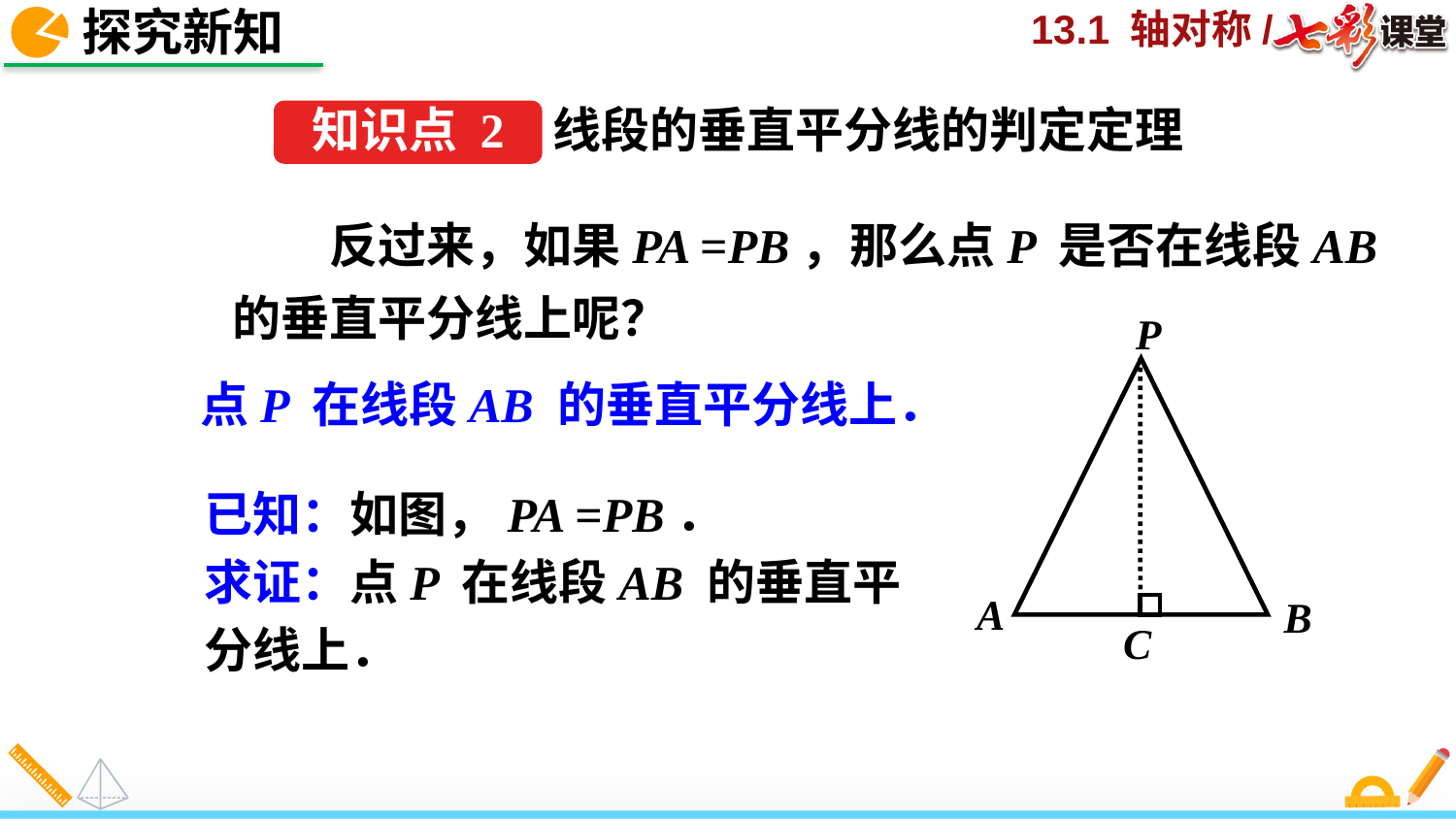

探究新知

线段的垂直平分线的判定定理

知识点 2
　　反过来，如果PA =PB，那么点P 是否在线段AB 的垂直平分线上呢？
P

A
B

C
点P 在线段AB 的垂直平分线上．
已知：如图，PA =PB．
求证：点P 在线段AB 的垂直平
分线上．